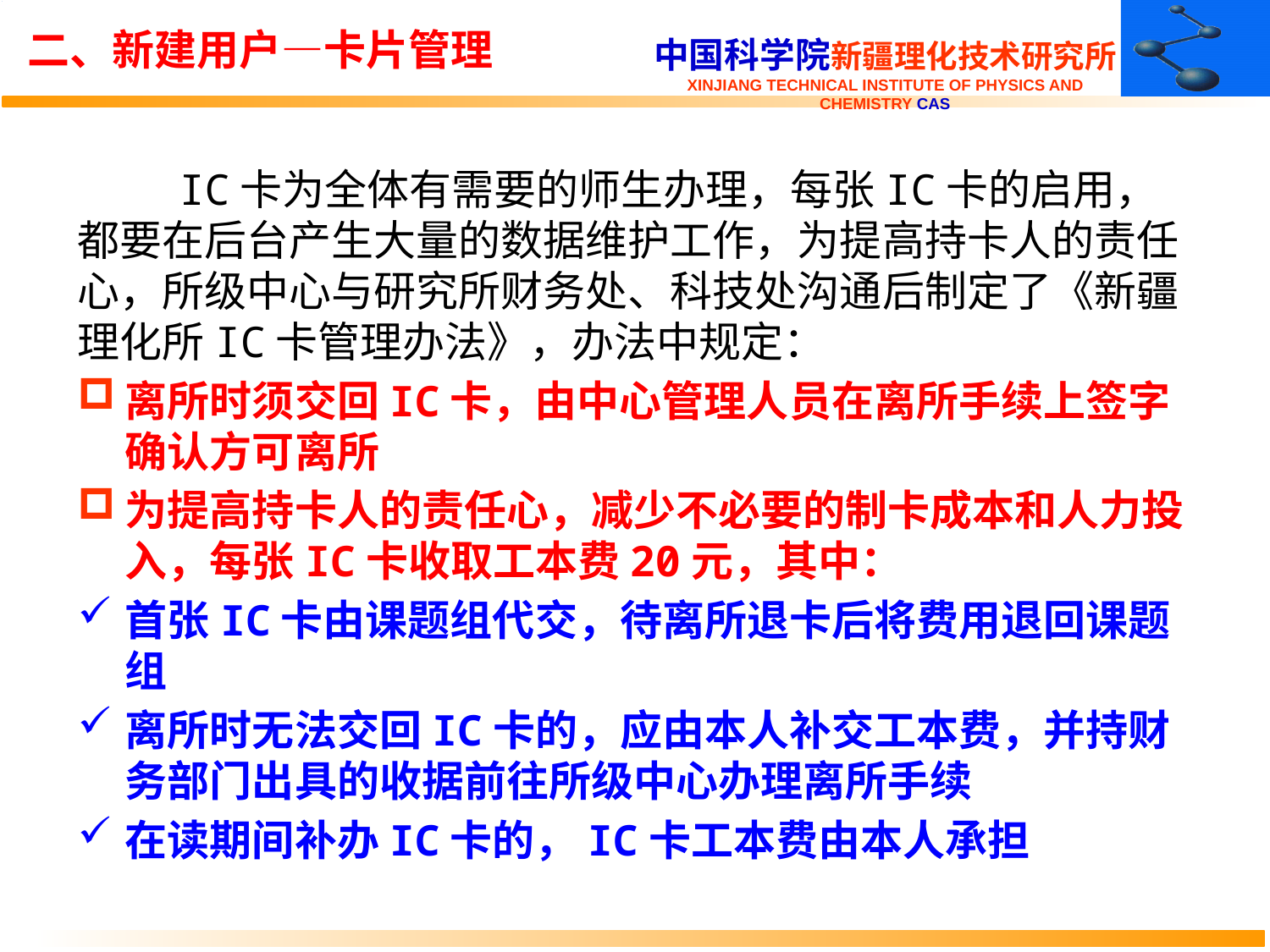

二、新建用户—卡片管理
    IC卡为全体有需要的师生办理，每张IC卡的启用，都要在后台产生大量的数据维护工作，为提高持卡人的责任心，所级中心与研究所财务处、科技处沟通后制定了《新疆理化所IC卡管理办法》，办法中规定：
离所时须交回IC卡，由中心管理人员在离所手续上签字确认方可离所
为提高持卡人的责任心，减少不必要的制卡成本和人力投入，每张IC卡收取工本费20元，其中：
首张IC卡由课题组代交，待离所退卡后将费用退回课题组
离所时无法交回IC卡的，应由本人补交工本费，并持财务部门出具的收据前往所级中心办理离所手续
在读期间补办IC卡的，IC卡工本费由本人承担